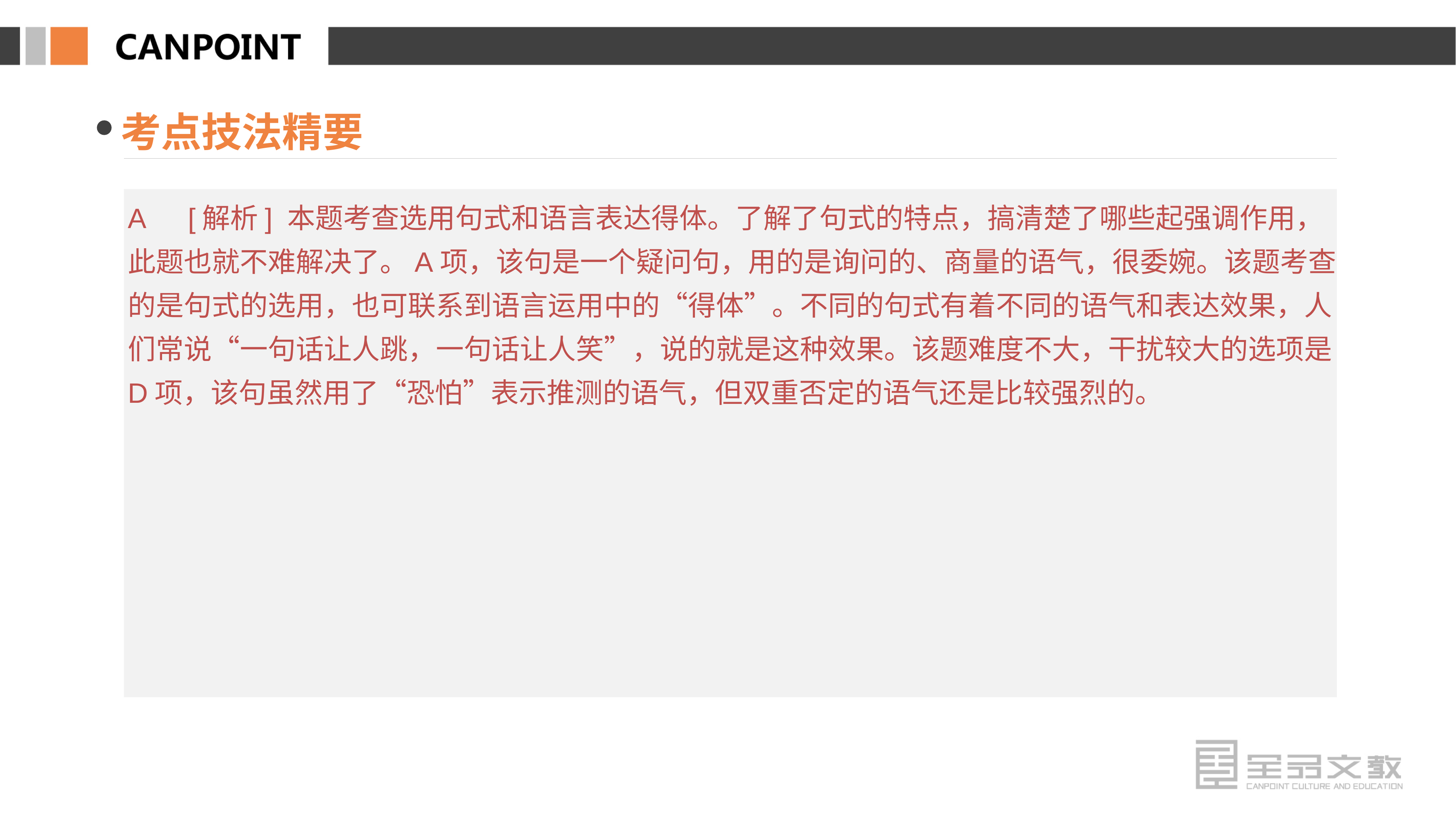

考点技法精要

A　[解析] 本题考查选用句式和语言表达得体。了解了句式的特点，搞清楚了哪些起强调作用，此题也就不难解决了。A项，该句是一个疑问句，用的是询问的、商量的语气，很委婉。该题考查的是句式的选用，也可联系到语言运用中的“得体”。不同的句式有着不同的语气和表达效果，人们常说“一句话让人跳，一句话让人笑”，说的就是这种效果。该题难度不大，干扰较大的选项是D项，该句虽然用了“恐怕”表示推测的语气，但双重否定的语气还是比较强烈的。